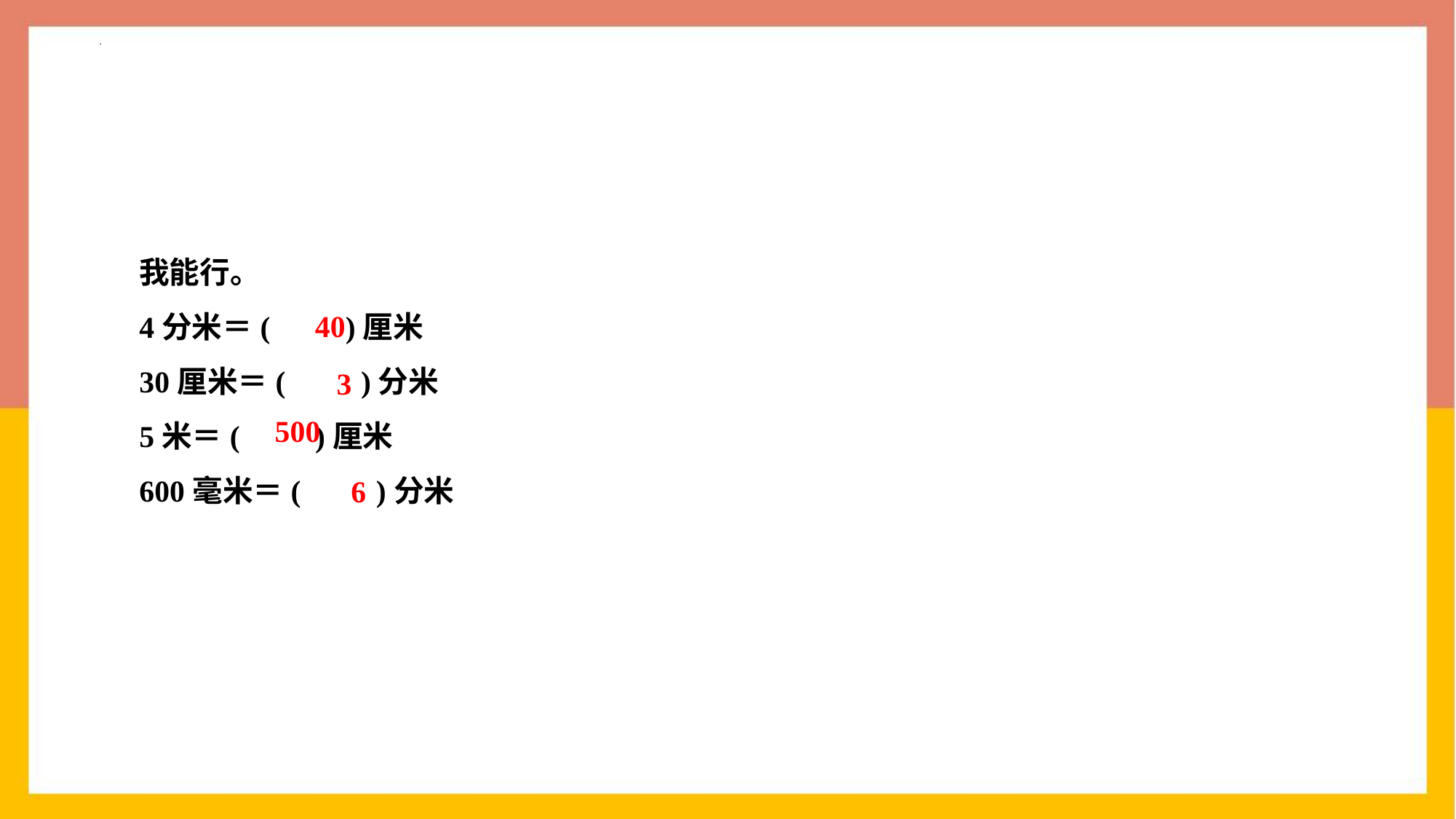

我能行。
4分米＝(　　)厘米
30厘米＝(　　)分米
5米＝(　　)厘米
600毫米＝(　　)分米
40
3
500
6